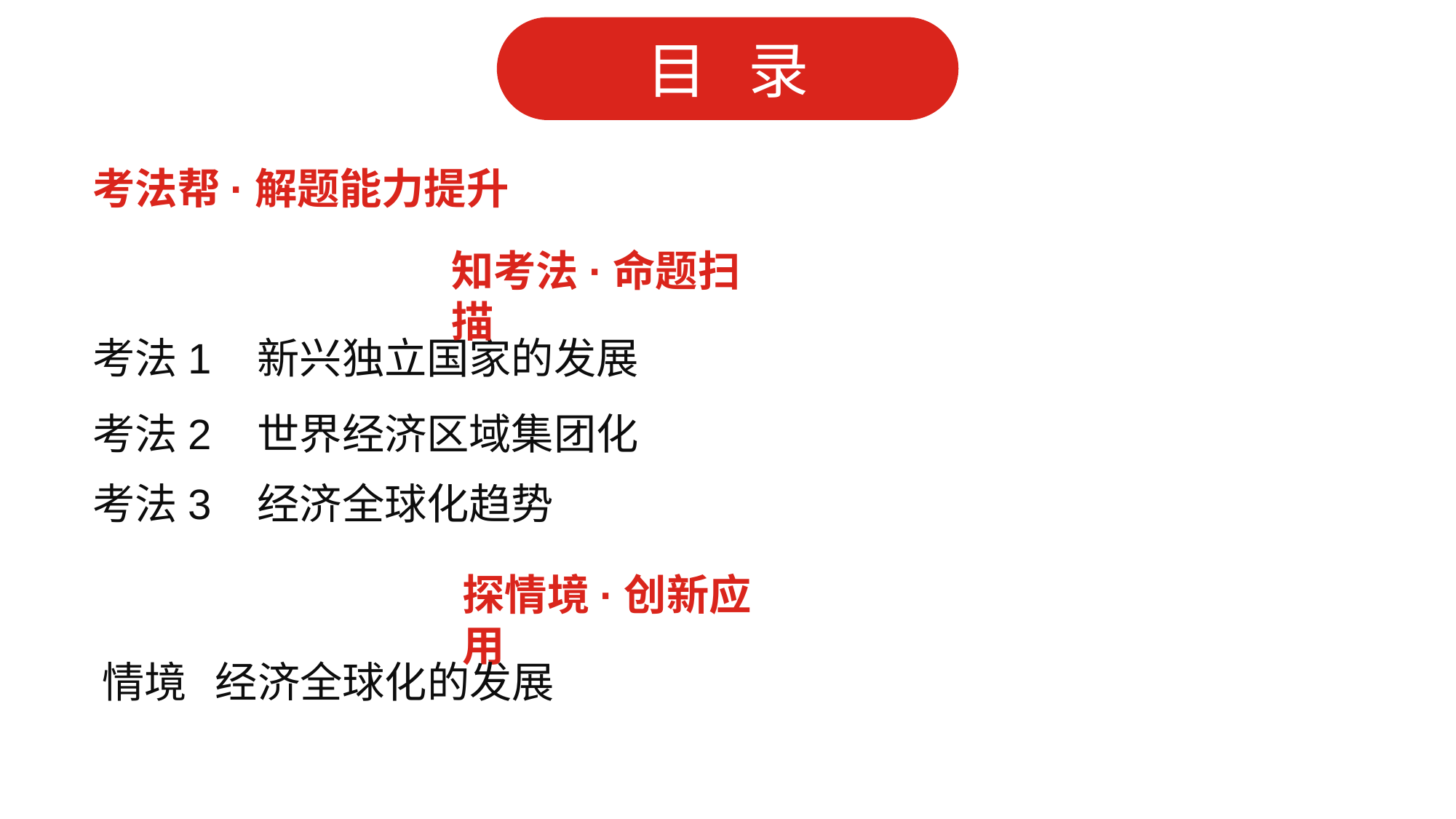

考法帮·解题能力提升
知考法·命题扫描
考法1   新兴独立国家的发展
考法2   世界经济区域集团化
考法3   经济全球化趋势
探情境·创新应用
情境   经济全球化的发展